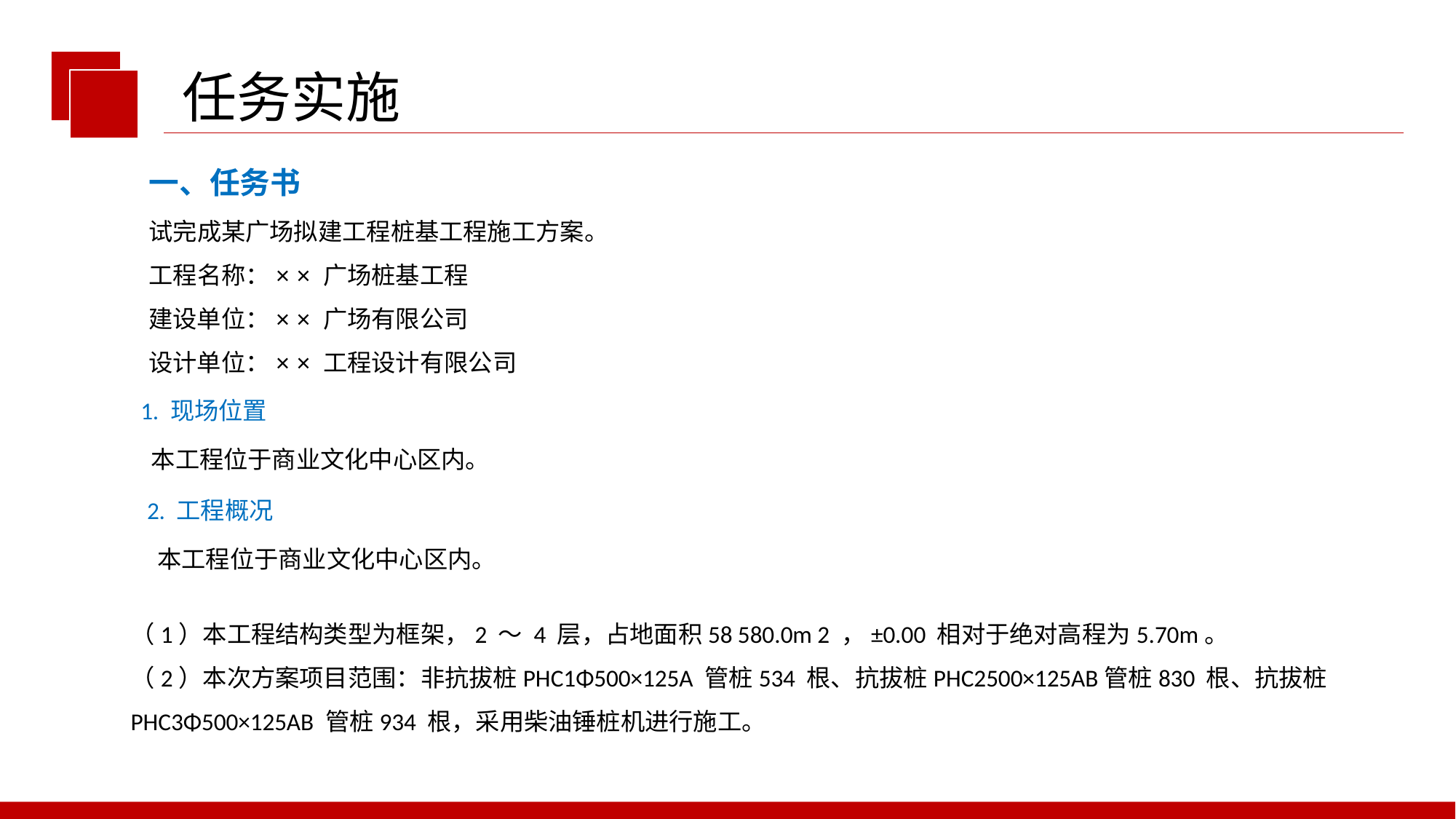

任务实施
一、任务书
试完成某广场拟建工程桩基工程施工方案。
工程名称：× × 广场桩基工程
建设单位：× × 广场有限公司
设计单位：× × 工程设计有限公司
1. 现场位置
本工程位于商业文化中心区内。
2. 工程概况
本工程位于商业文化中心区内。
（1）本工程结构类型为框架，2 ～ 4 层，占地面积58 580.0m 2 ，±0.00 相对于绝对高程为5.70m。
（2）本次方案项目范围：非抗拔桩PHC1Φ500×125A 管桩534 根、抗拔桩PHC2500×125AB管桩830 根、抗拔桩PHC3Φ500×125AB 管桩934 根，采用柴油锤桩机进行施工。